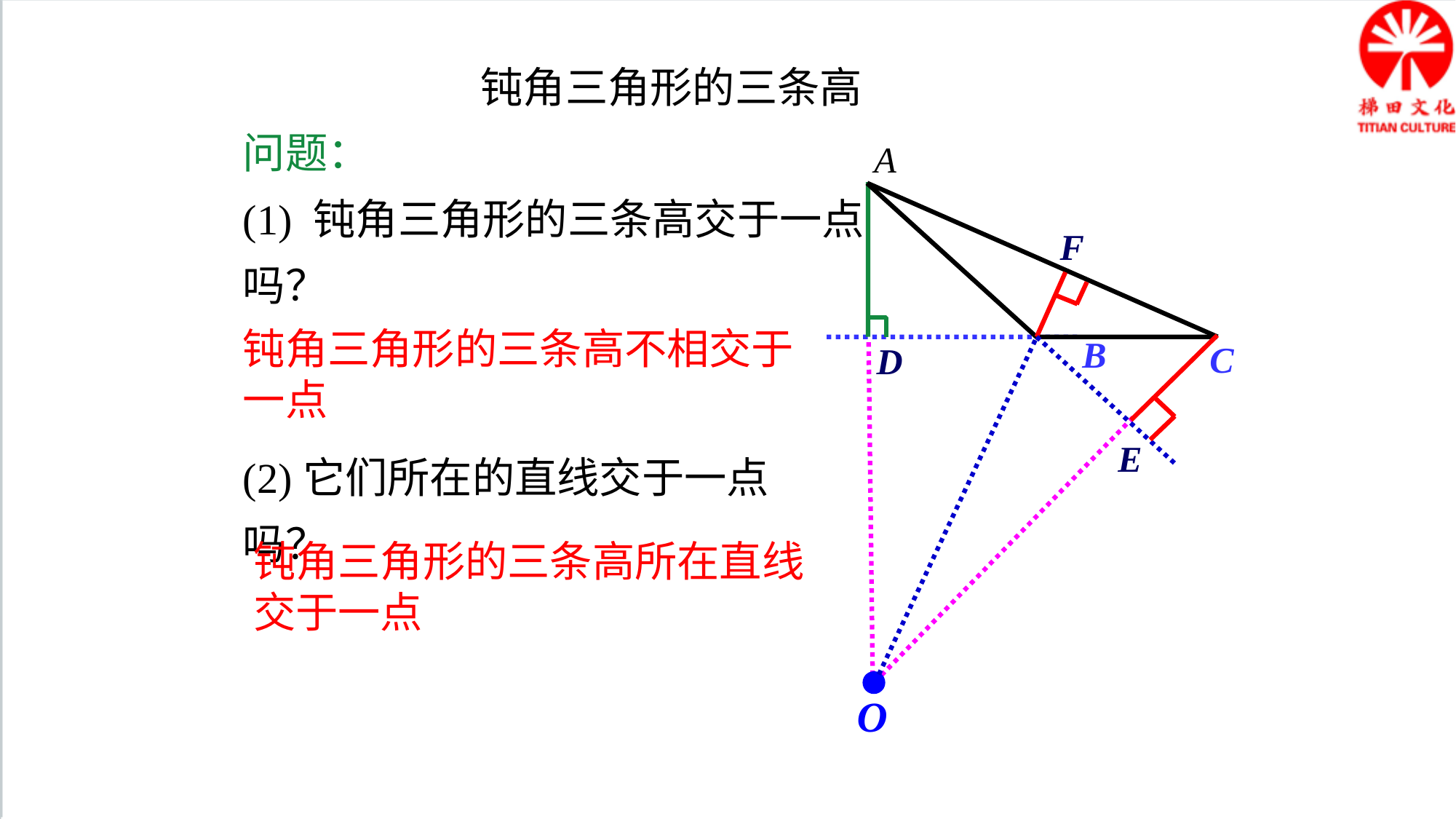

钝角三角形的三条高
问题：
(1) 钝角三角形的三条高交于一点吗？
A

F

钝角三角形的三条高不相交于一点
B
C
D

(2)它们所在的直线交于一点吗？
E
钝角三角形的三条高所在直线交于一点

O